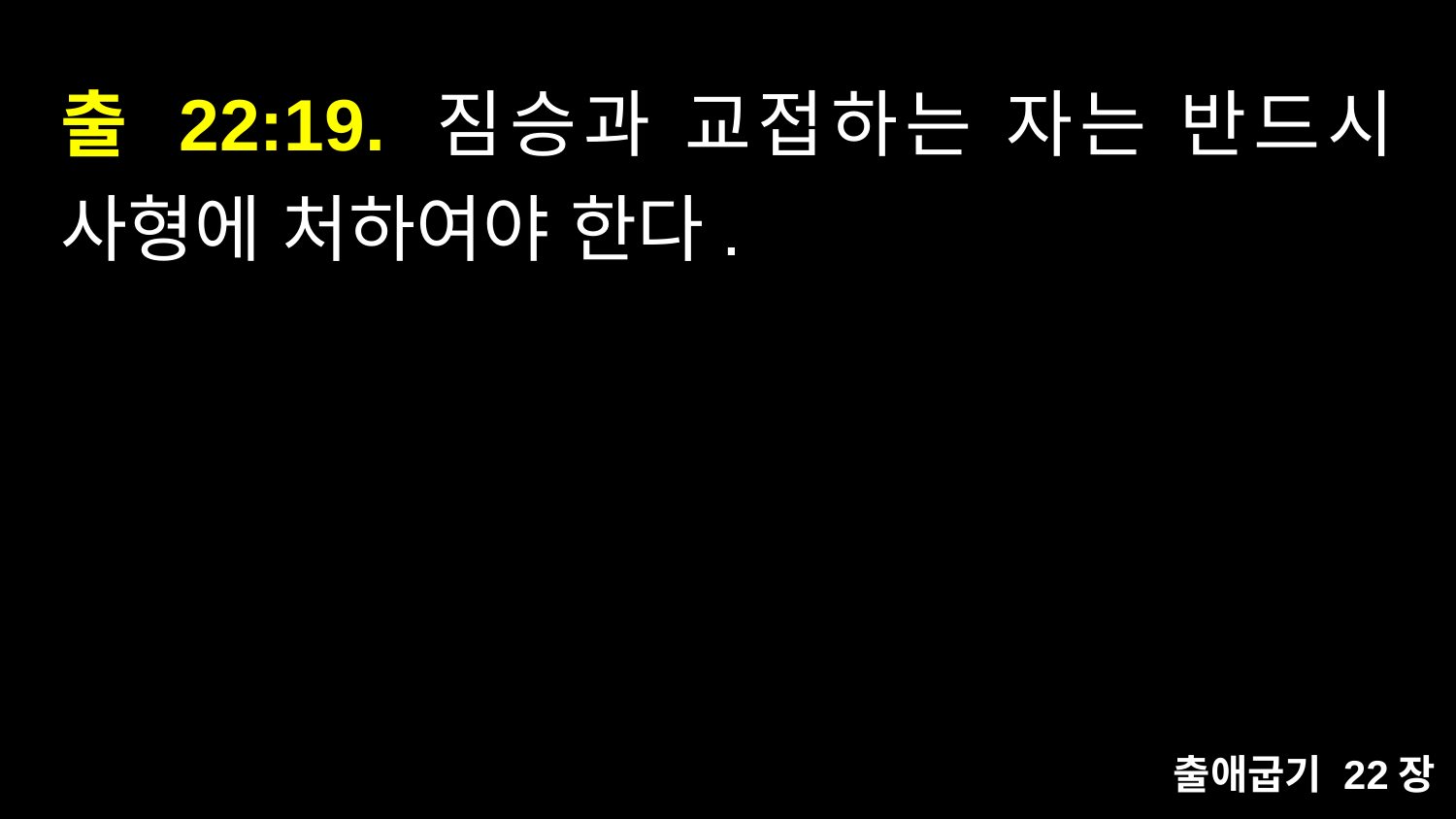

# 출 22:19. 짐승과 교접하는 자는 반드시 사형에 처하여야 한다.
출애굽기 22장